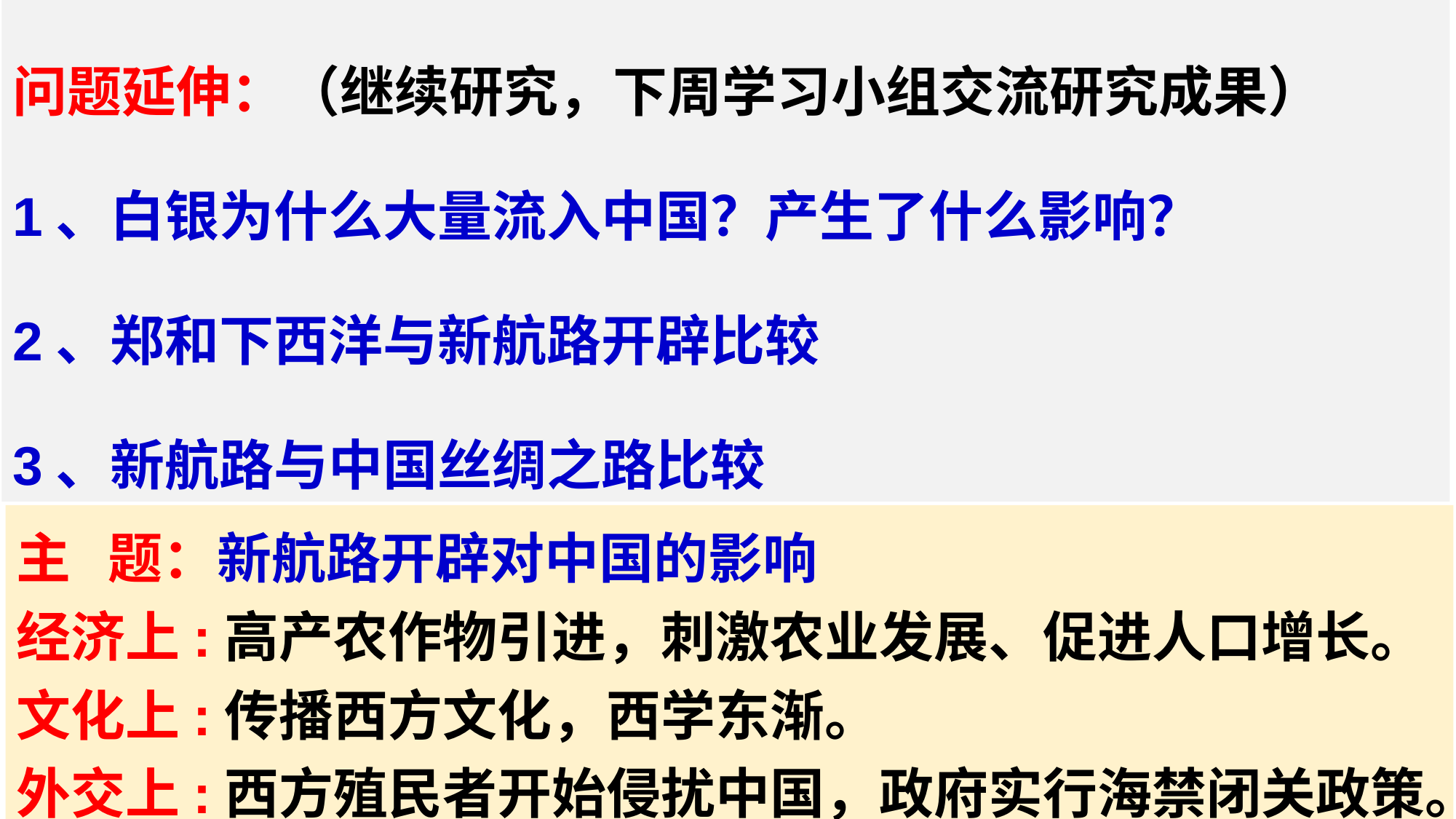

【微探究 2】
问题延伸：（继续研究，下周学习小组交流研究成果）
1、白银为什么大量流入中国？产生了什么影响？
2、郑和下西洋与新航路开辟比较
3、新航路与中国丝绸之路比较
新航路开辟对中国的影响
材料  ① 1623年荷兰侵入澎湖；②郑成功收复台湾；
③广州十三行； ④《明朝甘薯图》；⑤利玛窦《坤舆万国全图》⑥《农政全书》
白银大量涌入......
依据材料的六个事例，请设计一个主题，结合所学知识分析该主题所反映的现象所产生的影响。
你能否对材料进行补充完善？
主   题：新航路开辟对中国的影响
经济上:高产农作物引进，刺激农业发展、促进人口增长。
文化上:传播西方文化，西学东渐。
外交上:西方殖民者开始侵扰中国，政府实行海禁闭关政策。